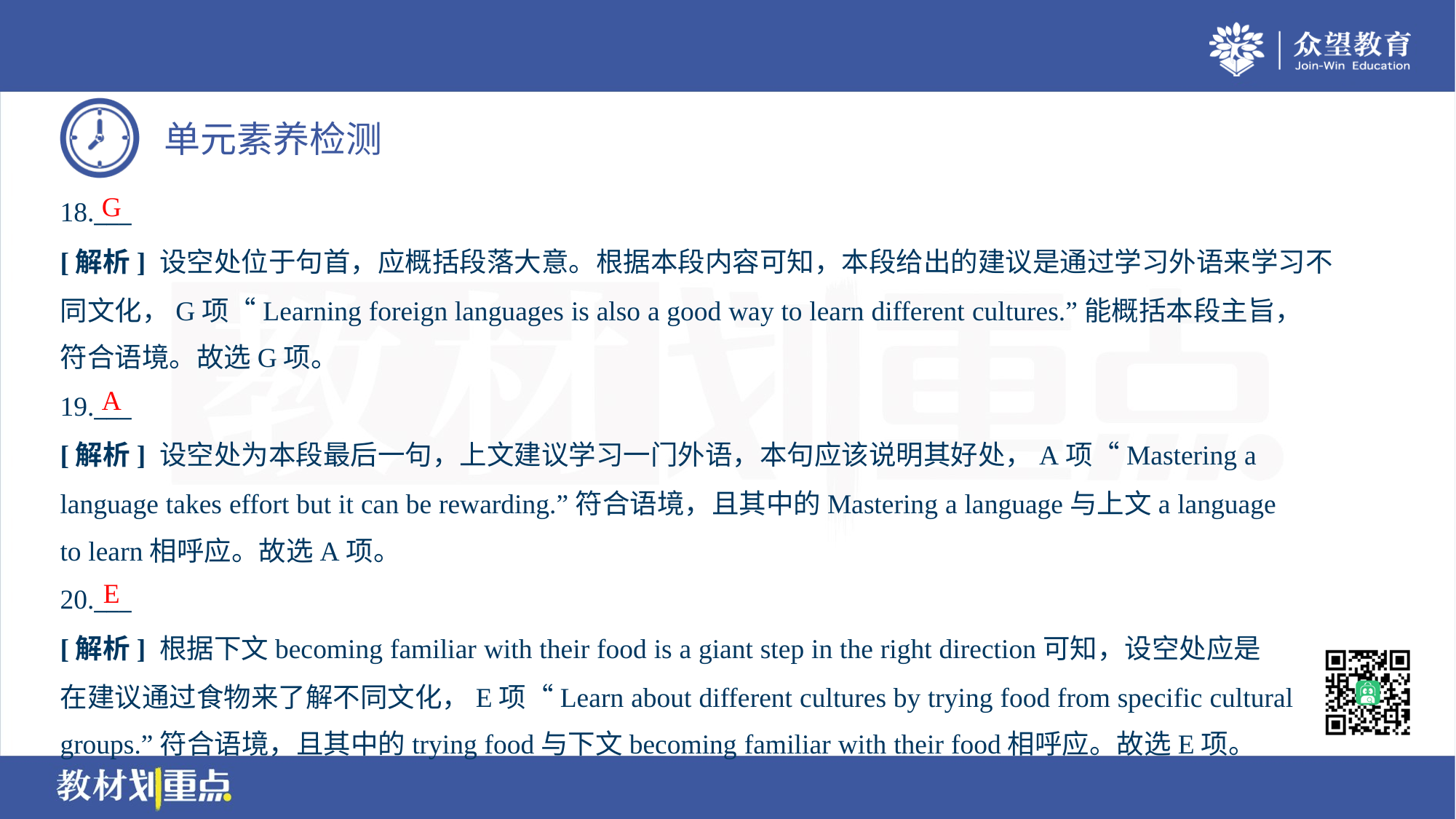

G
18.___
[解析] 设空处位于句首，应概括段落大意。根据本段内容可知，本段给出的建议是通过学习外语来学习不
同文化，G项“Learning foreign languages is also a good way to learn different cultures.”能概括本段主旨，
符合语境。故选G项。
A
19.___
[解析] 设空处为本段最后一句，上文建议学习一门外语，本句应该说明其好处，A项“Mastering a
language takes effort but it can be rewarding.”符合语境，且其中的Mastering a language与上文a language
to learn相呼应。故选A项。
E
20.___
[解析] 根据下文becoming familiar with their food is a giant step in the right direction可知，设空处应是
在建议通过食物来了解不同文化，E项“Learn about different cultures by trying food from specific cultural
groups.”符合语境，且其中的trying food与下文becoming familiar with their food相呼应。故选E项。